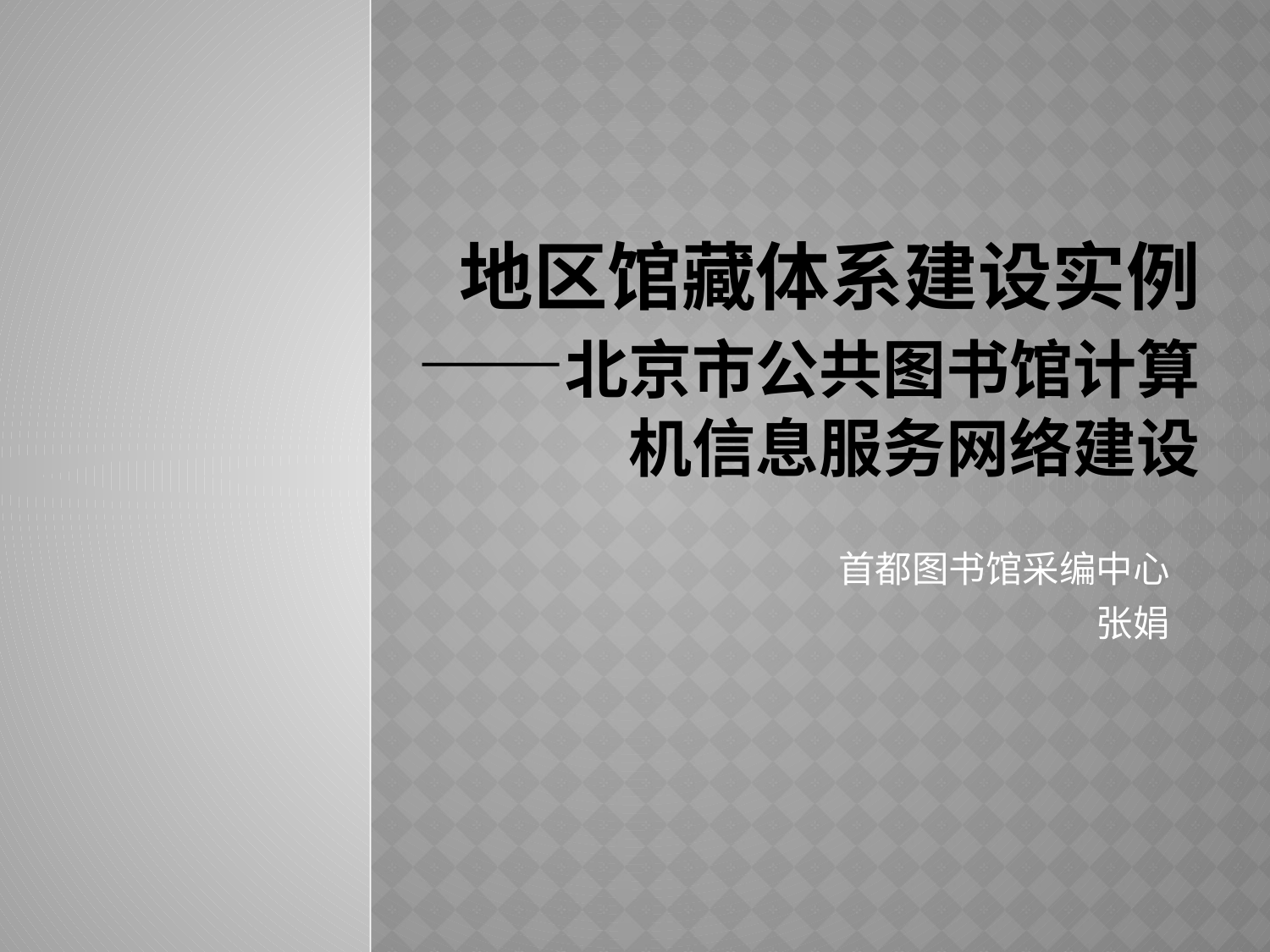

# 地区馆藏体系建设实例——北京市公共图书馆计算机信息服务网络建设

首都图书馆采编中心
张娟